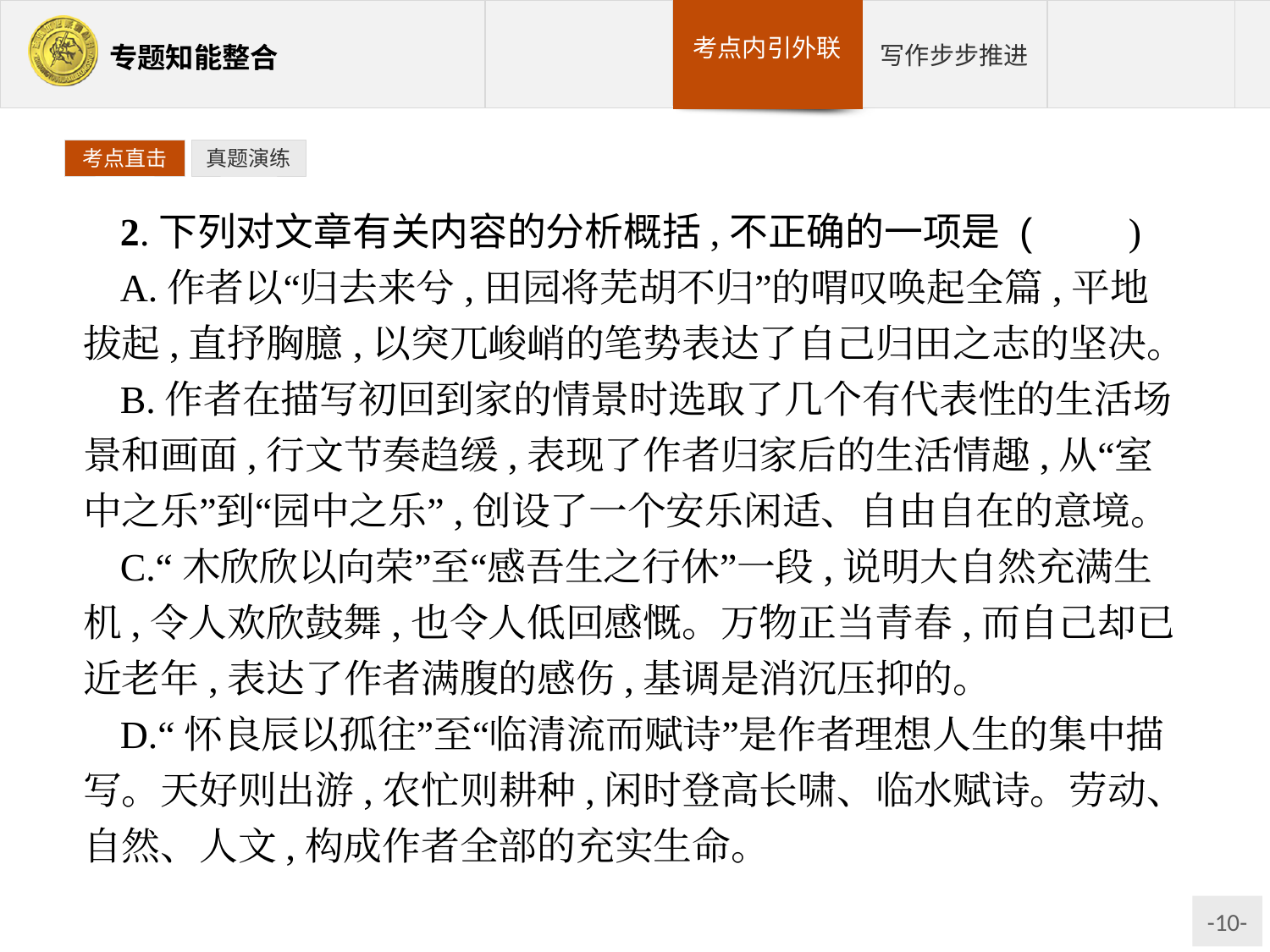

考点直击
真题演练
2.下列对文章有关内容的分析概括,不正确的一项是 (　　)
A.作者以“归去来兮,田园将芜胡不归”的喟叹唤起全篇,平地拔起,直抒胸臆,以突兀峻峭的笔势表达了自己归田之志的坚决。
B.作者在描写初回到家的情景时选取了几个有代表性的生活场景和画面,行文节奏趋缓,表现了作者归家后的生活情趣,从“室中之乐”到“园中之乐”,创设了一个安乐闲适、自由自在的意境。
C.“木欣欣以向荣”至“感吾生之行休”一段,说明大自然充满生机,令人欢欣鼓舞,也令人低回感慨。万物正当青春,而自己却已近老年,表达了作者满腹的感伤,基调是消沉压抑的。
D.“怀良辰以孤往”至“临清流而赋诗”是作者理想人生的集中描写。天好则出游,农忙则耕种,闲时登高长啸、临水赋诗。劳动、自然、人文,构成作者全部的充实生命。